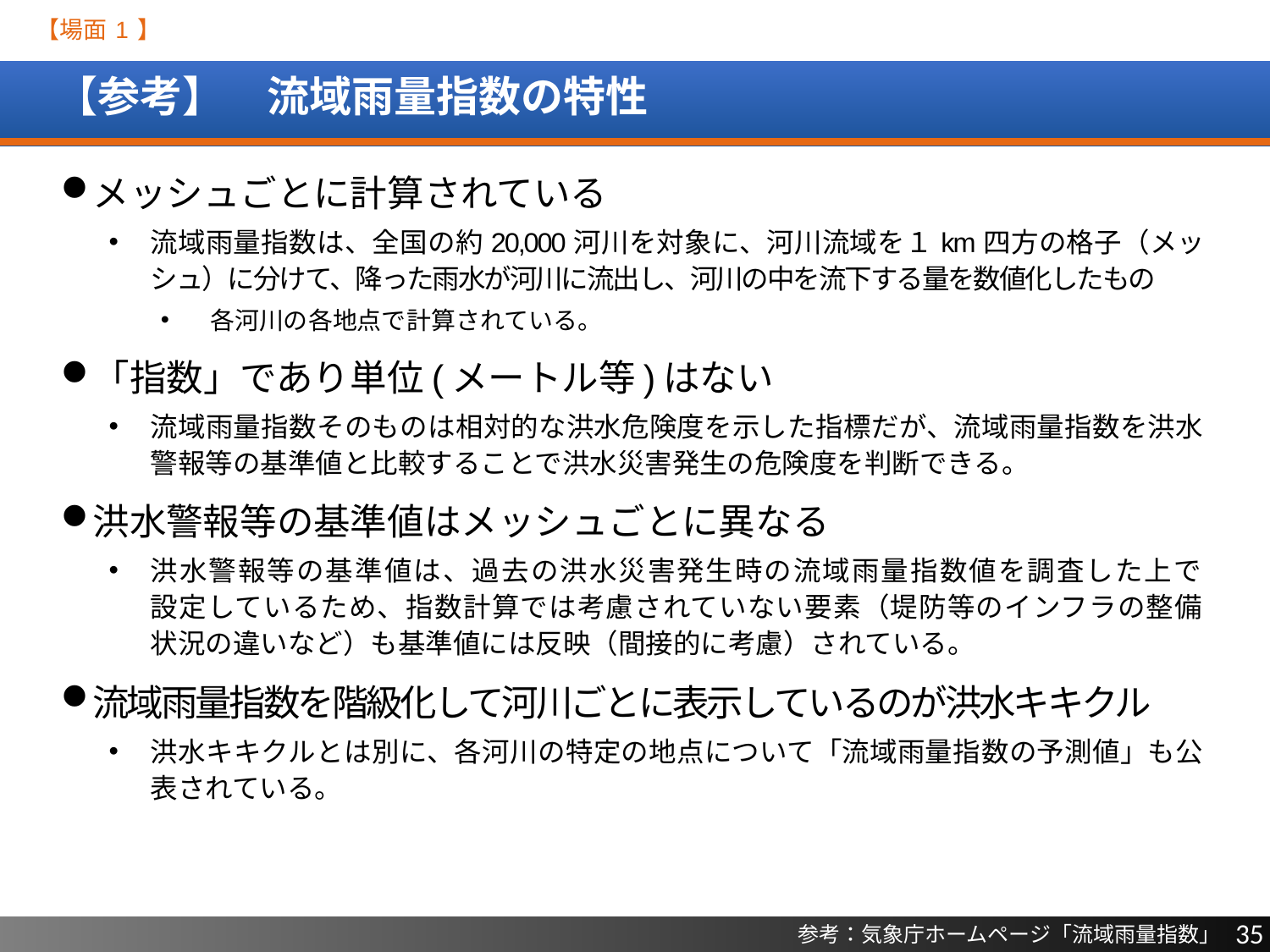

【場面 1 】
# 【参考】　流域雨量指数の特性
メッシュごとに計算されている
流域雨量指数は、全国の約20,000河川を対象に、河川流域を１km四方の格子（メッシュ）に分けて、降った雨水が河川に流出し、河川の中を流下する量を数値化したもの
各河川の各地点で計算されている。
「指数」であり単位(メートル等)はない
流域雨量指数そのものは相対的な洪水危険度を示した指標だが、流域雨量指数を洪水警報等の基準値と比較することで洪水災害発生の危険度を判断できる。
洪水警報等の基準値はメッシュごとに異なる
洪水警報等の基準値は、過去の洪水災害発生時の流域雨量指数値を調査した上で
設定しているため、指数計算では考慮されていない要素（堤防等のインフラの整備
状況の違いなど）も基準値には反映（間接的に考慮）されている。
流域雨量指数を階級化して河川ごとに表示しているのが洪水キキクル
洪水キキクルとは別に、各河川の特定の地点について「流域雨量指数の予測値」も公表されている。
35
参考：気象庁ホームページ「流域雨量指数」